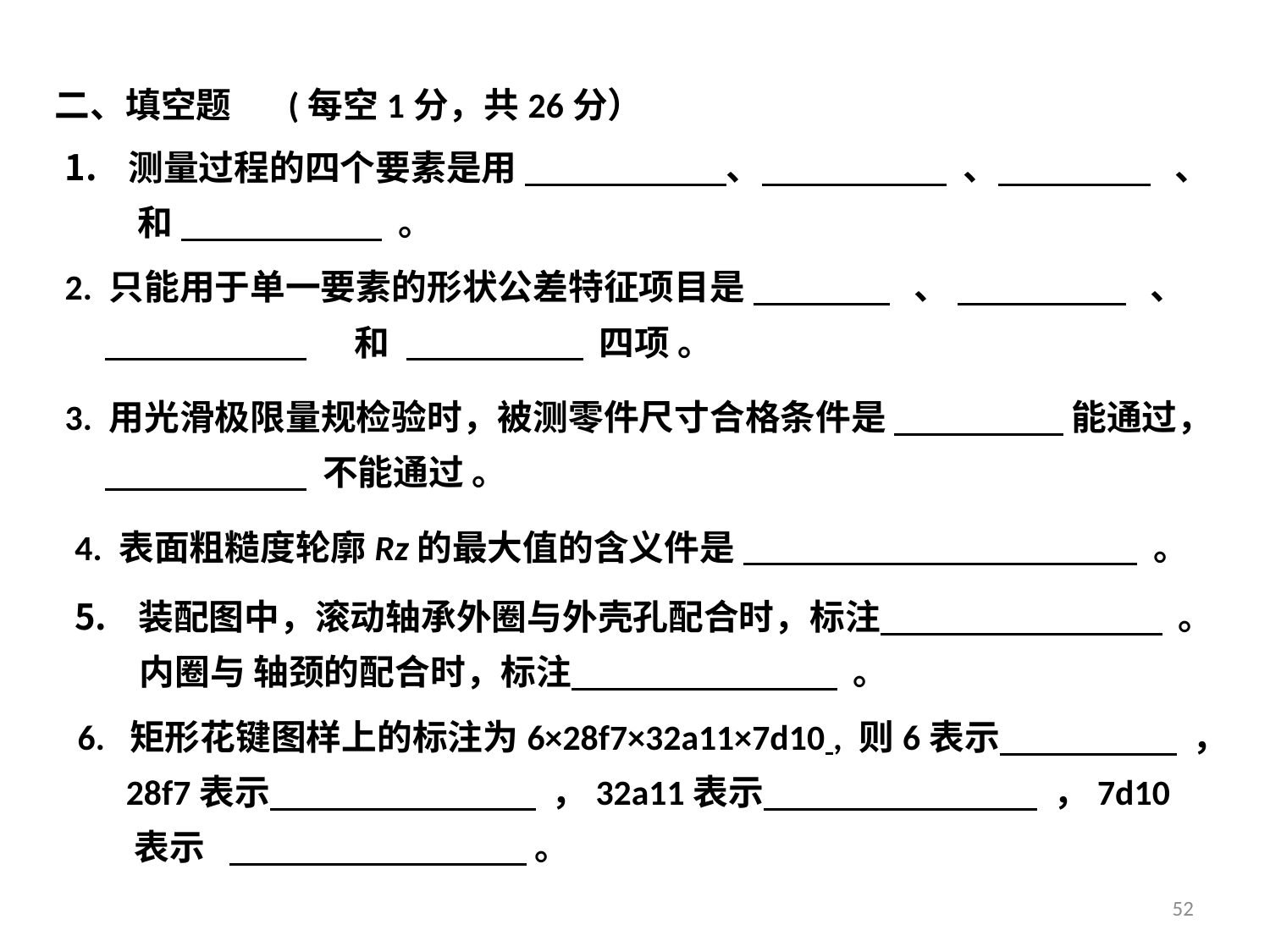

二、填空题      (每空1分，共26分）
测量过程的四个要素是用                          、                         、                      、
        和                            。
2. 只能用于单一要素的形状公差特征项目是                     、                         、
                                   和                          四项 。
3. 用光滑极限量规检验时，被测零件尺寸合格条件是                       能通过，
                               不能通过 。
4. 表面粗糙度轮廓Rz的最大值的含义件是                                                    。
装配图中，滚动轴承外圈与外壳孔配合时，标注                                     。
       内圈与 轴颈的配合时，标注                                   。
6.  矩形花键图样上的标注为6×28f7×32a11×7d10 , 则6表示                        ，
      28f7表示                                   ，32a11表示                                    ，7d10
      表示                                         。
52